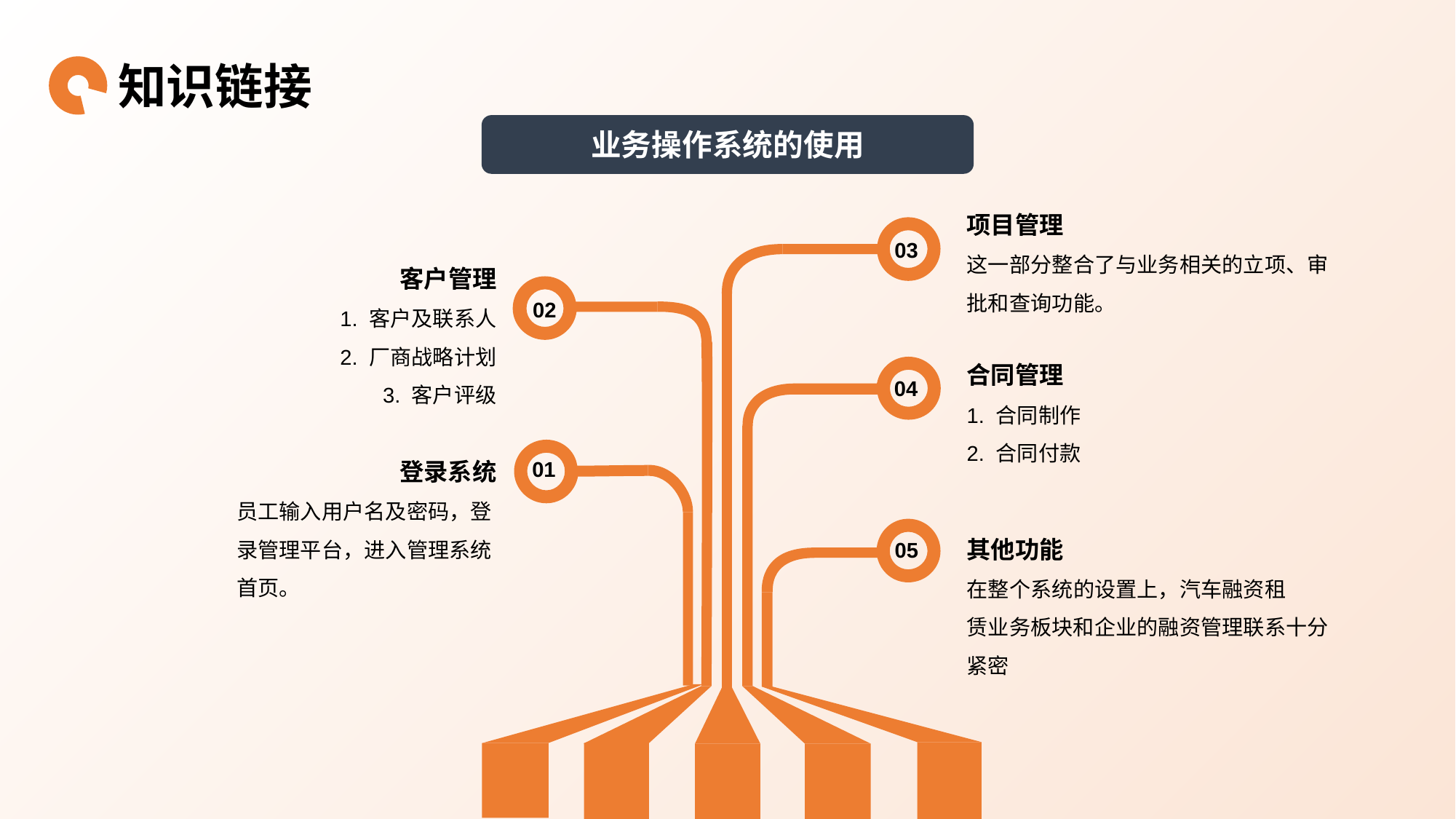

知识链接

业务操作系统的使用

项目管理
这一部分整合了与业务相关的立项、审批和查询功能。
03

客户管理
1. 客户及联系人
2. 厂商战略计划
3. 客户评级

02
合同管理
1. 合同制作
2. 合同付款

04
 登录系统
员工输入用户名及密码，登录管理平台，进入管理系统首页。

01

其他功能
在整个系统的设置上，汽车融资租
赁业务板块和企业的融资管理联系十分紧密

05